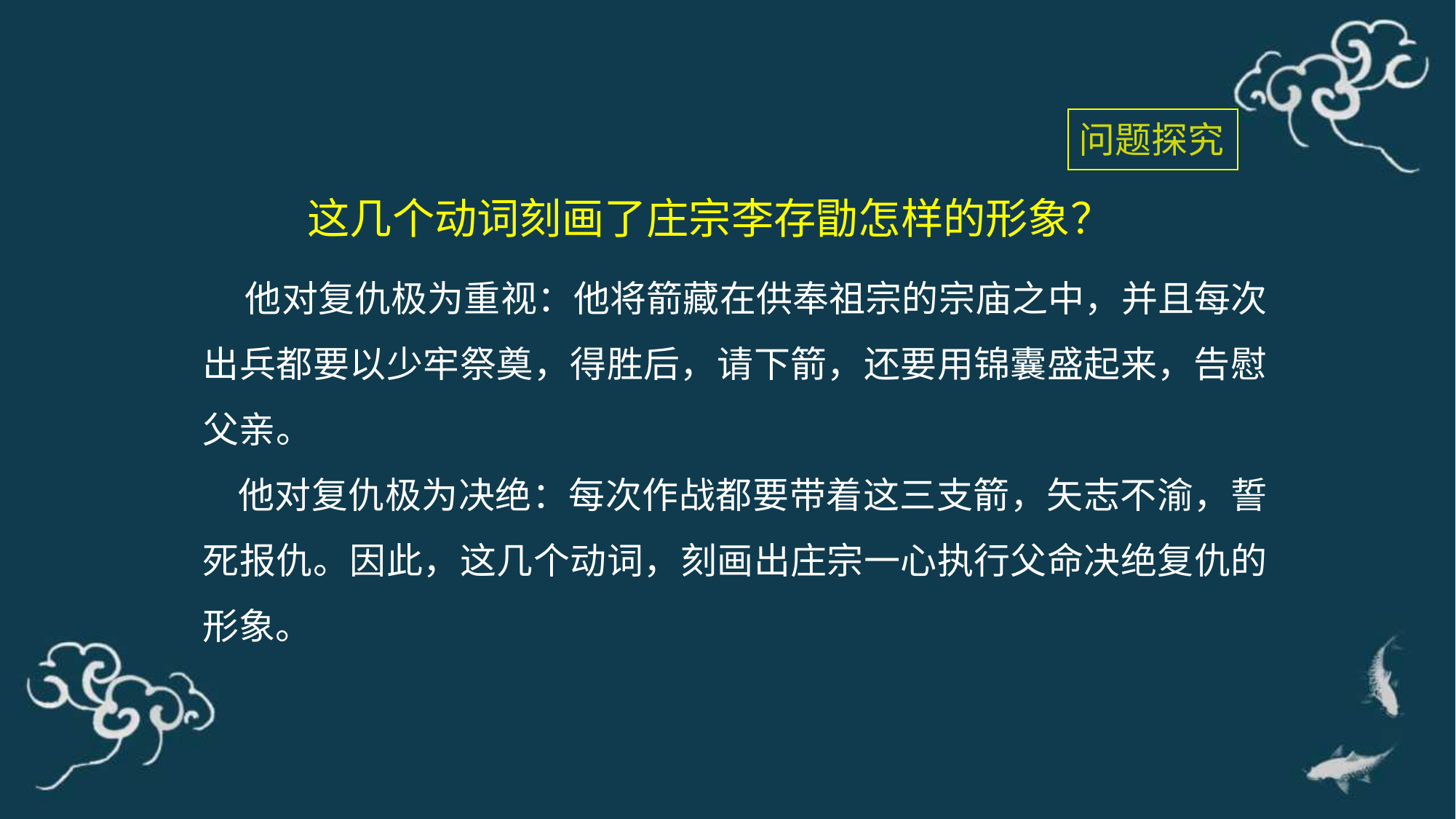

问题探究
这几个动词刻画了庄宗李存勖怎样的形象？

    他对复仇极为重视：他将箭藏在供奉祖宗的宗庙之中，并且每次出兵都要以少牢祭奠，得胜后，请下箭，还要用锦囊盛起来，告慰父亲。
   他对复仇极为决绝：每次作战都要带着这三支箭，矢志不渝，誓死报仇。因此，这几个动词，刻画出庄宗一心执行父命决绝复仇的形象。